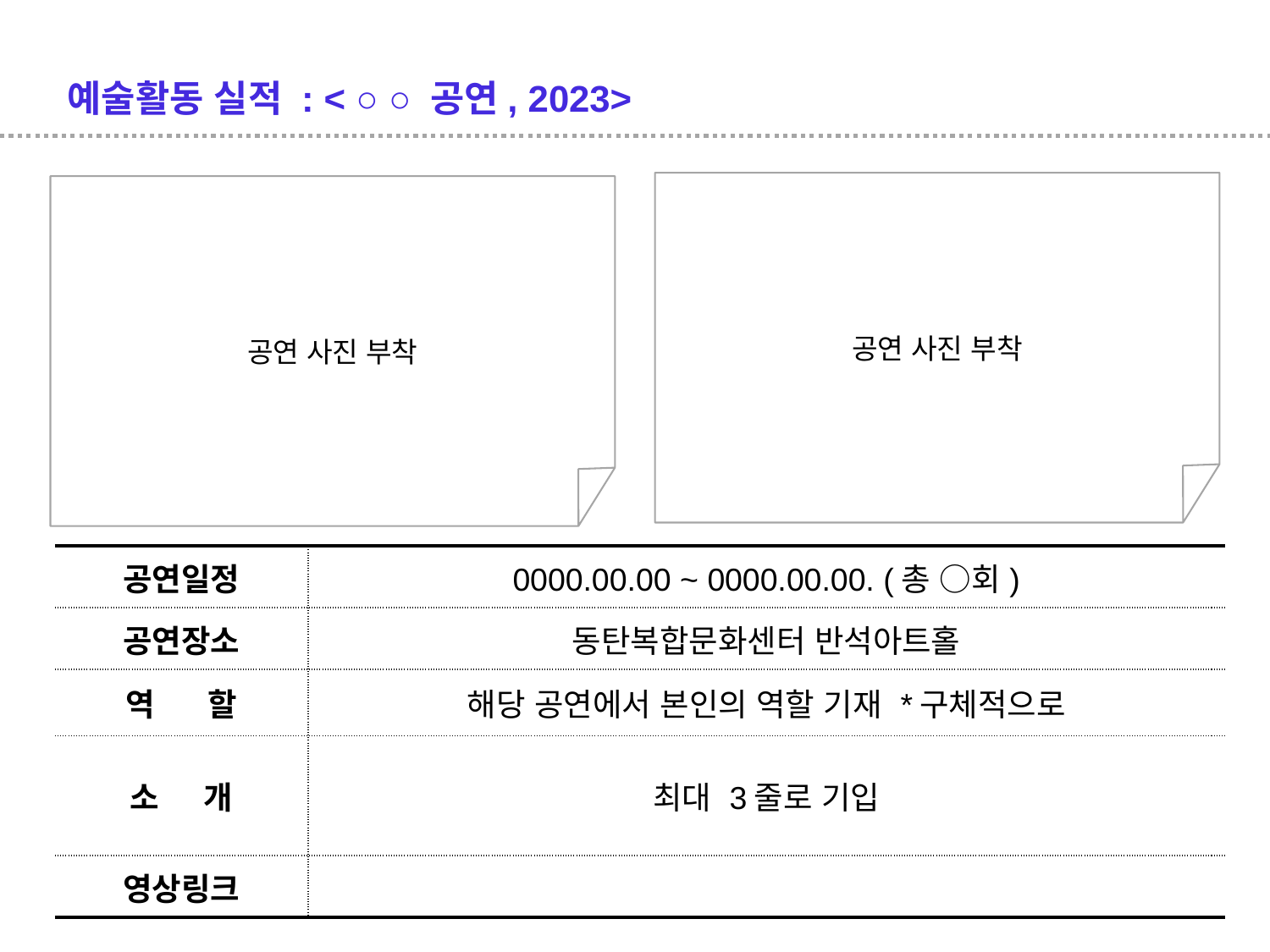

예술활동 실적 : < ○ ○ 공연, 2023>
공연 사진 부착
공연 사진 부착
| 공연일정 | 0000.00.00 ~ 0000.00.00. (총 ○회) |
| --- | --- |
| 공연장소 | 동탄복합문화센터 반석아트홀 |
| 역 할 | 해당 공연에서 본인의 역할 기재 \*구체적으로 |
| 소 개 | 최대 3줄로 기입 |
| 영상링크 |  |